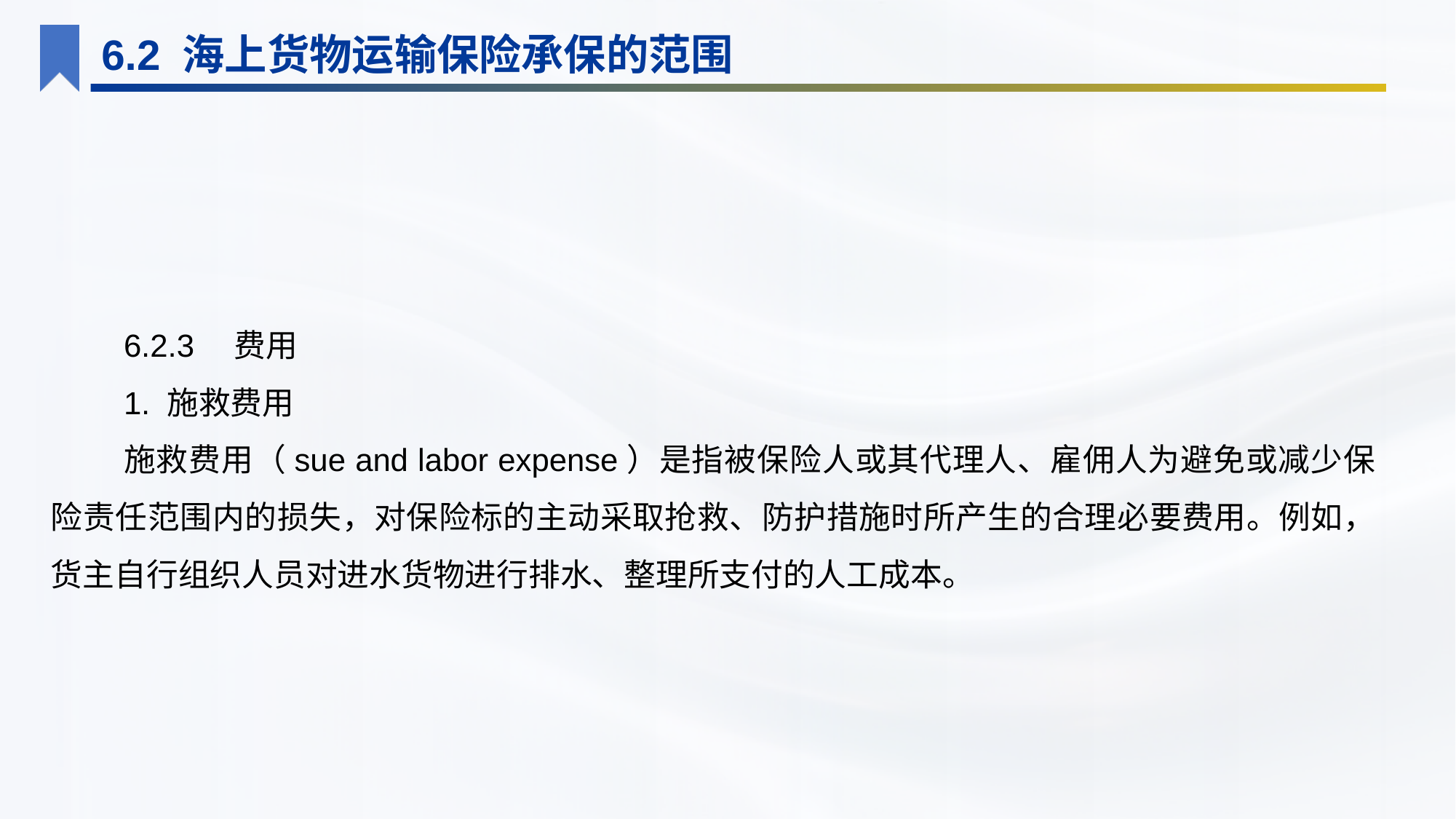

6.2 海上货物运输保险承保的范围
6.2.3　费用
1. 施救费用
施救费用（sue and labor expense）是指被保险人或其代理人、雇佣人为避免或减少保险责任范围内的损失，对保险标的主动采取抢救、防护措施时所产生的合理必要费用。例如，货主自行组织人员对进水货物进行排水、整理所支付的人工成本。